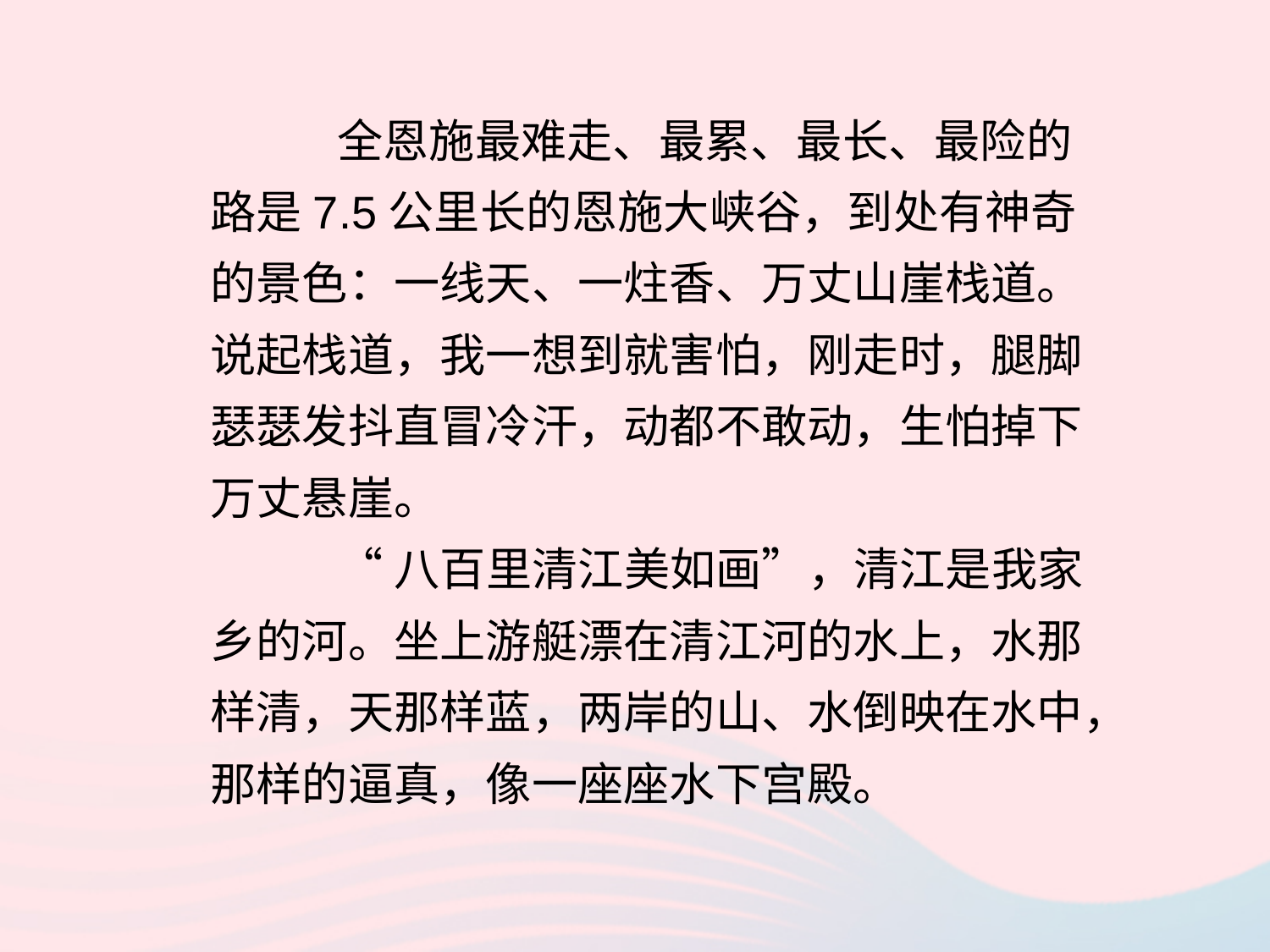

全恩施最难走、最累、最长、最险的路是7.5公里长的恩施大峡谷，到处有神奇的景色：一线天、一炷香、万丈山崖栈道。说起栈道，我一想到就害怕，刚走时，腿脚瑟瑟发抖直冒冷汗，动都不敢动，生怕掉下万丈悬崖。
	“八百里清江美如画”，清江是我家乡的河。坐上游艇漂在清江河的水上，水那样清，天那样蓝，两岸的山、水倒映在水中，那样的逼真，像一座座水下宫殿。